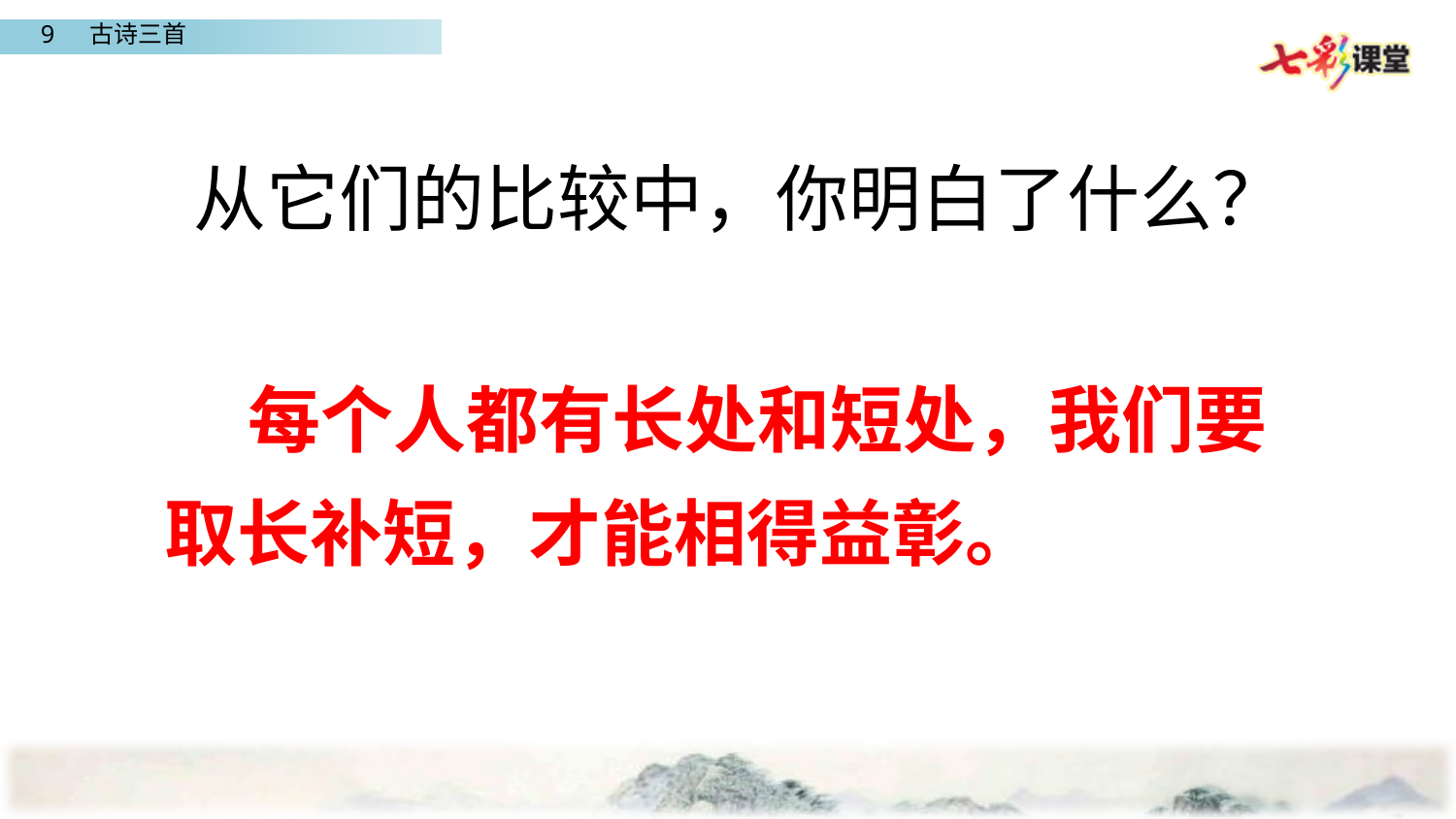

从它们的比较中，你明白了什么？
    每个人都有长处和短处，我们要取长补短，才能相得益彰。